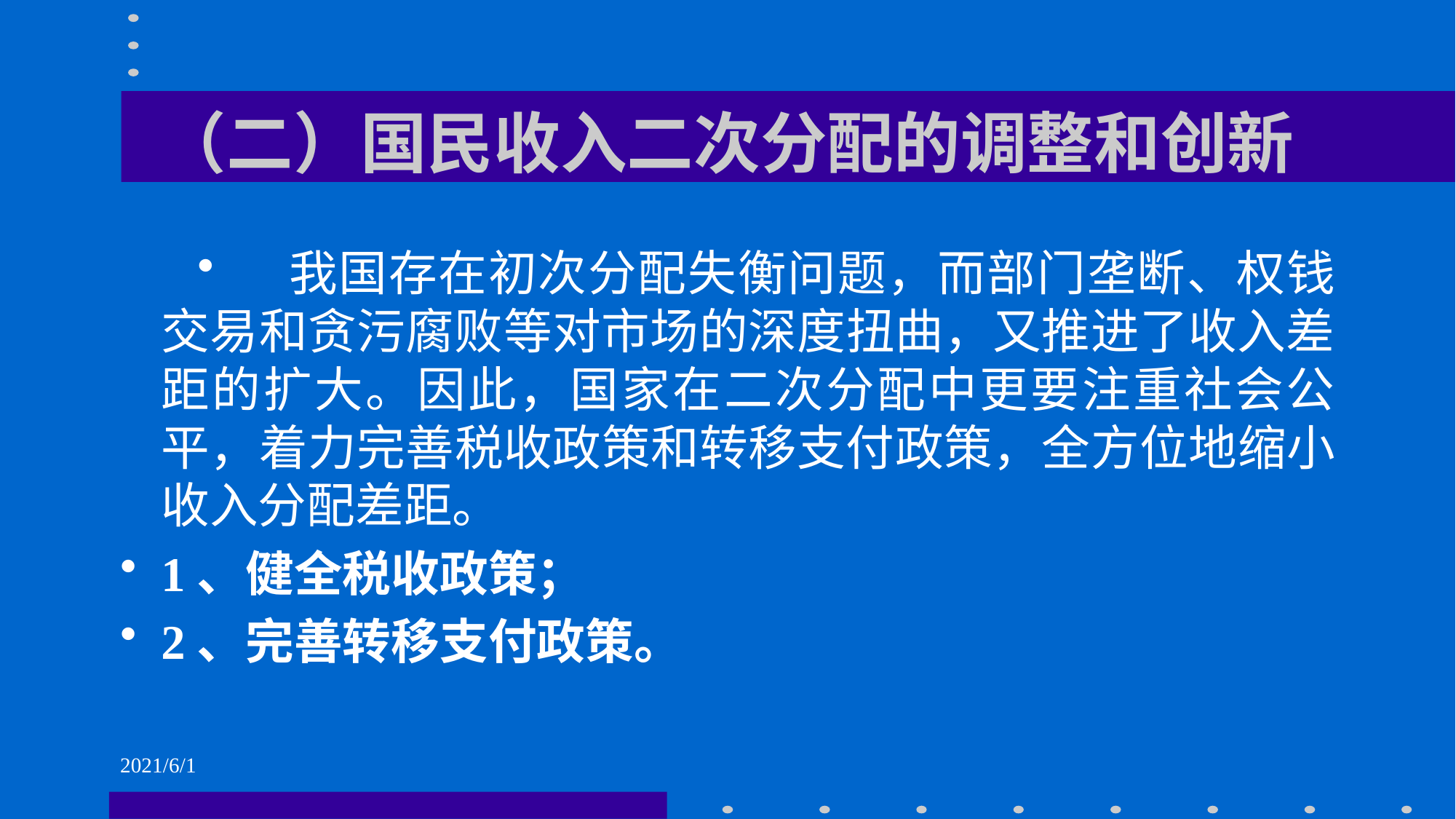

# （二）国民收入二次分配的调整和创新
     我国存在初次分配失衡问题，而部门垄断、权钱交易和贪污腐败等对市场的深度扭曲，又推进了收入差距的扩大。因此，国家在二次分配中更要注重社会公平，着力完善税收政策和转移支付政策，全方位地缩小收入分配差距。
1、健全税收政策；
2、完善转移支付政策。
2021/6/1